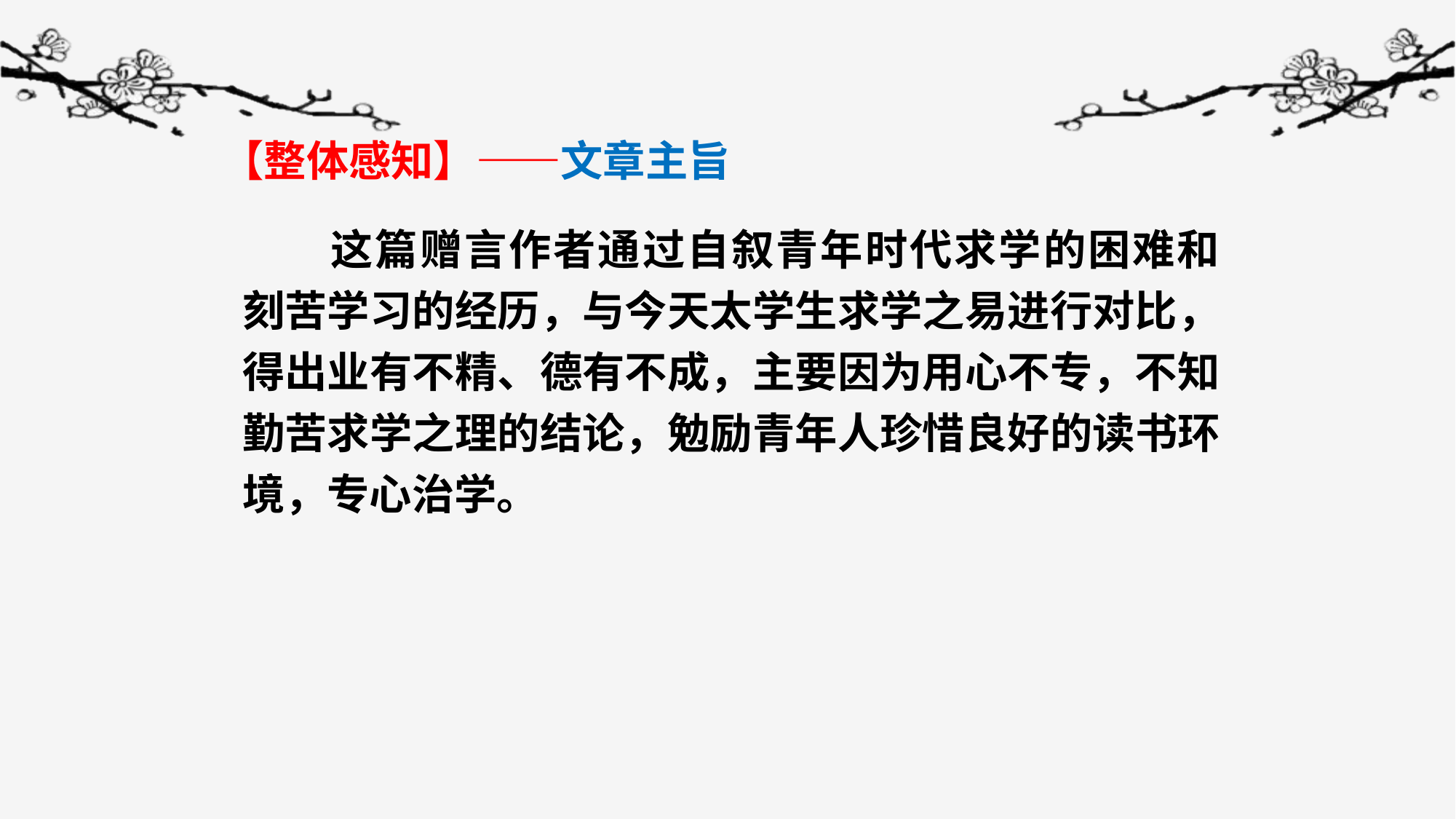

【整体感知】——文章主旨
这篇赠言作者通过自叙青年时代求学的困难和刻苦学习的经历，与今天太学生求学之易进行对比，得出业有不精、德有不成，主要因为用心不专，不知勤苦求学之理的结论，勉励青年人珍惜良好的读书环境，专心治学。